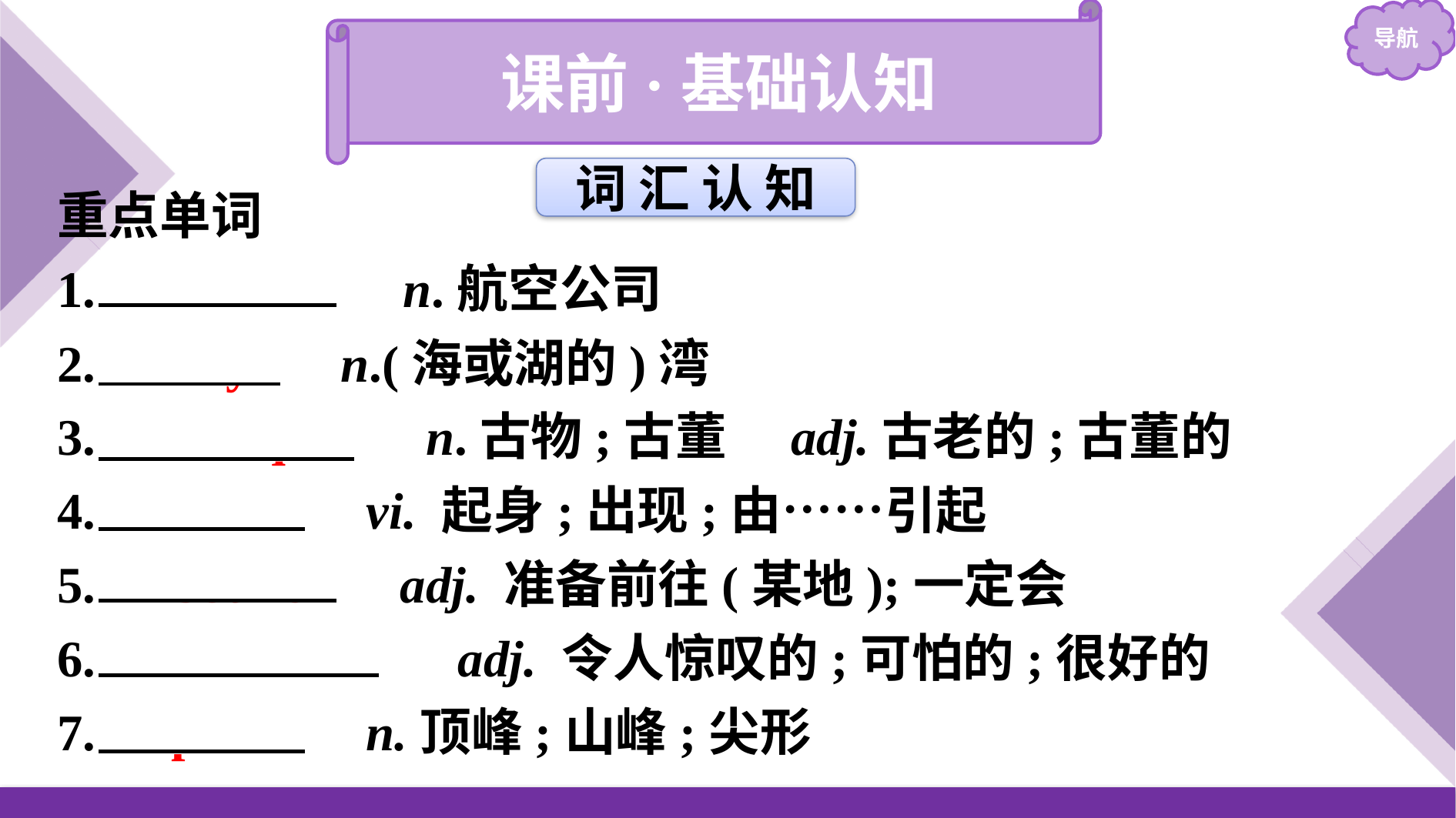

课前·基础认知
词 汇 认 知
重点单词
1.　airline　 n.航空公司
2.　bay　 n.(海或湖的)湾
3.　antique　 n.古物;古董　adj.古老的;古董的
4.　arise　 vi. 起身;出现;由……引起
5.　bound　 adj. 准备前往(某地);一定会
6.　awesome　 adj. 令人惊叹的;可怕的;很好的
7.　peak　 n.顶峰;山峰;尖形